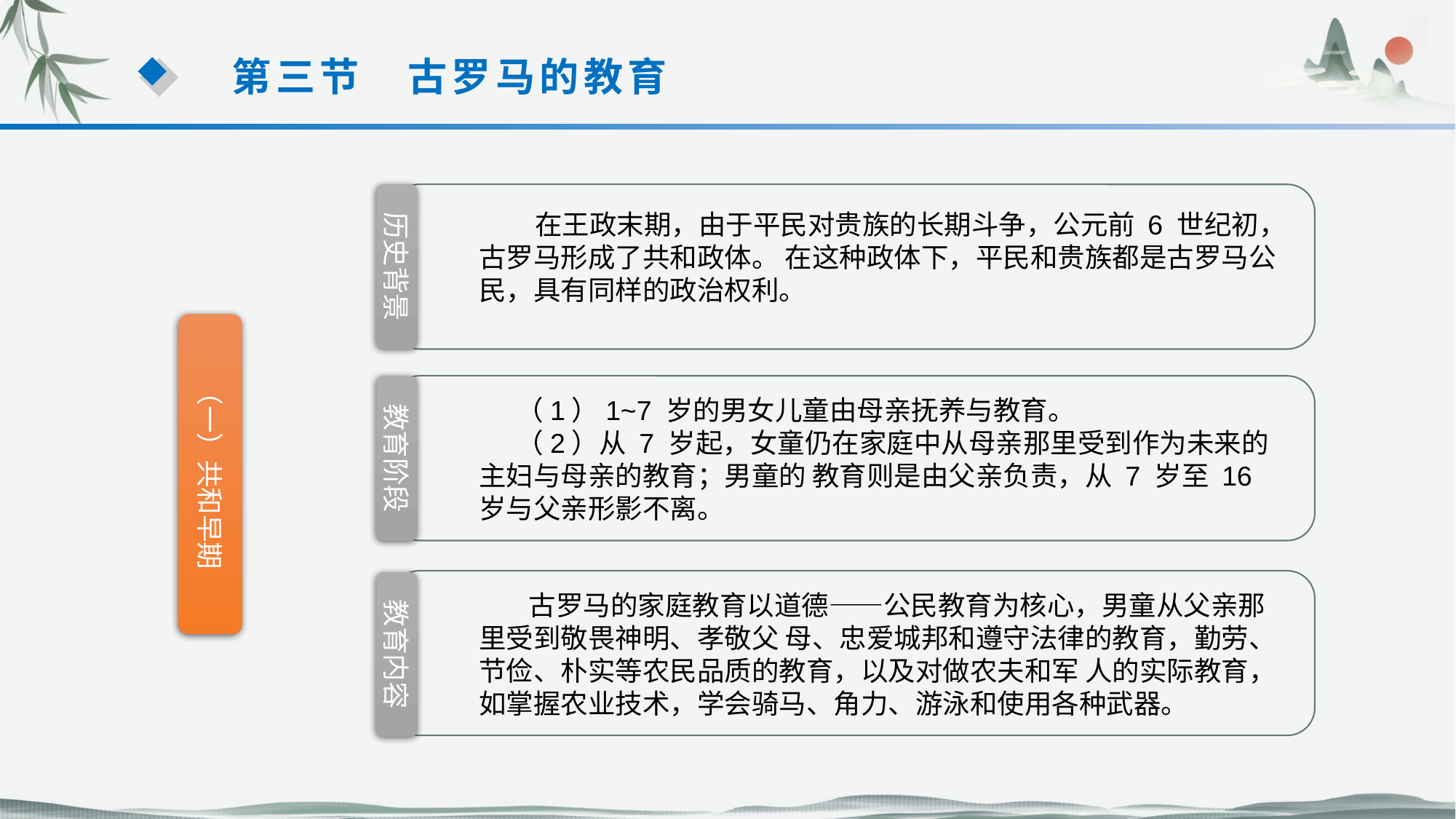

第三节　古罗马的教育

历史背景

        在王政末期，由于平民对贵族的长期斗争，公元前 6 世纪初，古罗马形成了共和政体。 在这种政体下，平民和贵族都是古罗马公民，具有同样的政治权利。
（一）共和早期
教育阶段

     （1）1~7 岁的男女儿童由母亲抚养与教育。
     （2）从 7 岁起，女童仍在家庭中从母亲那里受到作为未来的主妇与母亲的教育；男童的 教育则是由父亲负责，从 7 岁至 16 岁与父亲形影不离。

       古罗马的家庭教育以道德——公民教育为核心，男童从父亲那里受到敬畏神明、孝敬父 母、忠爱城邦和遵守法律的教育，勤劳、节俭、朴实等农民品质的教育，以及对做农夫和军 人的实际教育，如掌握农业技术，学会骑马、角力、游泳和使用各种武器。
教育内容